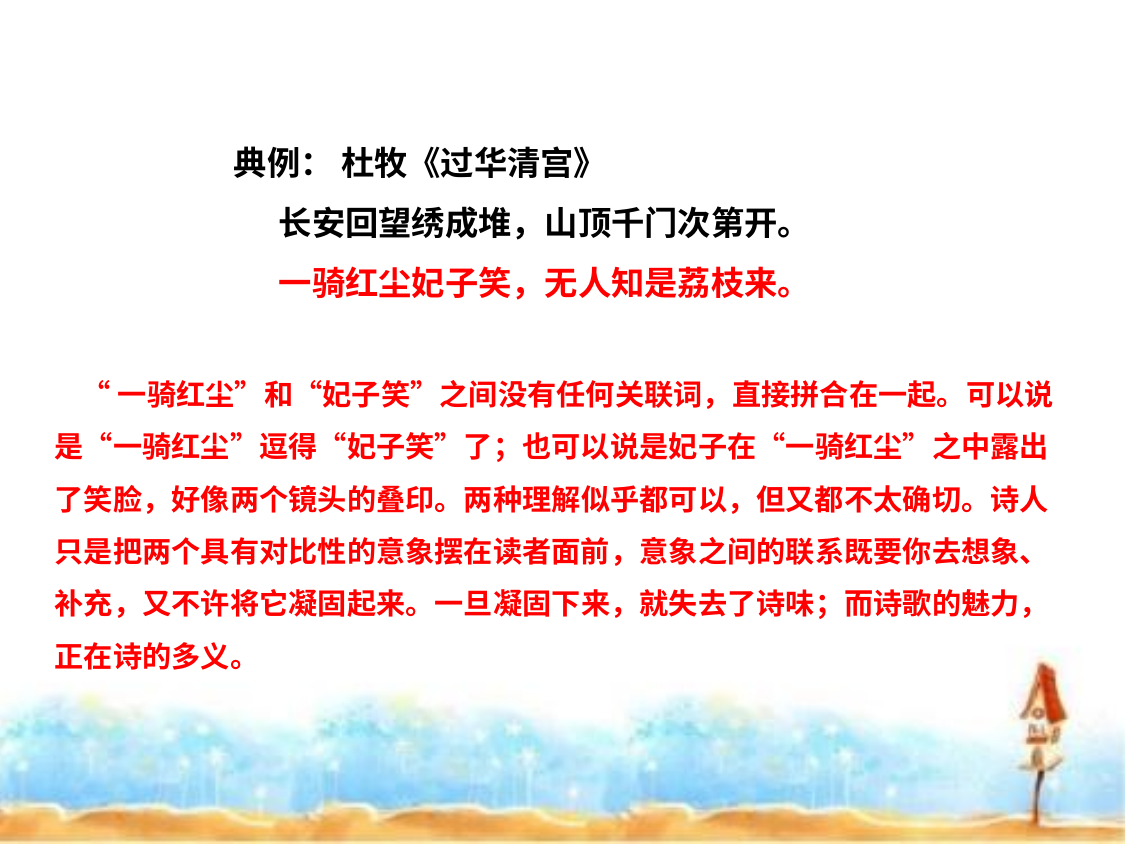

典例： 杜牧《过华清宫》
长安回望绣成堆，山顶千门次第开。
一骑红尘妃子笑，无人知是荔枝来。
    “一骑红尘”和“妃子笑”之间没有任何关联词，直接拼合在一起。可以说是“一骑红尘”逗得“妃子笑”了；也可以说是妃子在“一骑红尘”之中露出了笑脸，好像两个镜头的叠印。两种理解似乎都可以，但又都不太确切。诗人只是把两个具有对比性的意象摆在读者面前，意象之间的联系既要你去想象、补充，又不许将它凝固起来。一旦凝固下来，就失去了诗味；而诗歌的魅力，正在诗的多义。